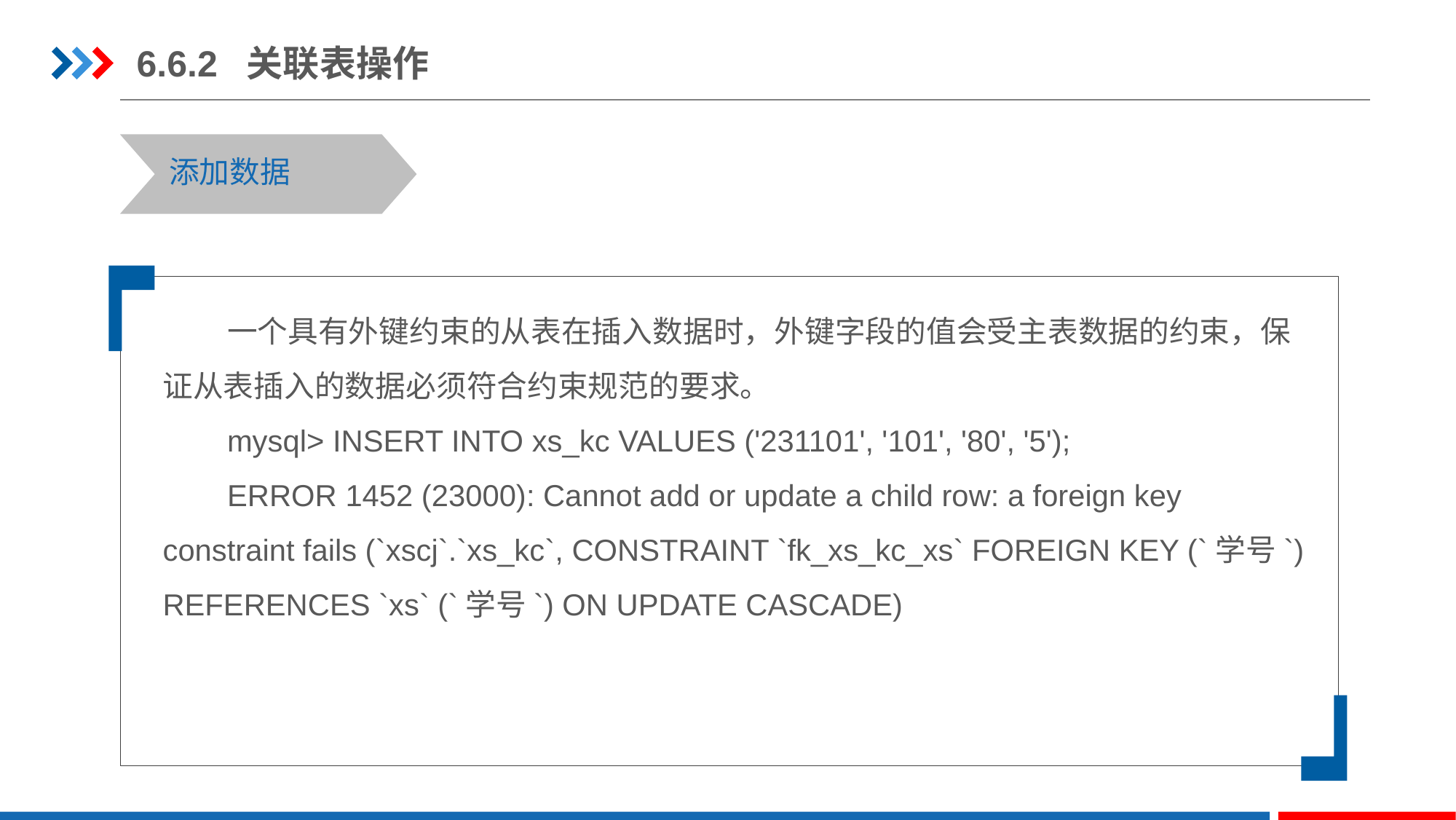

6.6.2  关联表操作

添加数据

一个具有外键约束的从表在插入数据时，外键字段的值会受主表数据的约束，保证从表插入的数据必须符合约束规范的要求。
mysql> INSERT INTO xs_kc VALUES ('231101', '101', '80', '5');
ERROR 1452 (23000): Cannot add or update a child row: a foreign key constraint fails (`xscj`.`xs_kc`, CONSTRAINT `fk_xs_kc_xs` FOREIGN KEY (`学号`) REFERENCES `xs` (`学号`) ON UPDATE CASCADE)